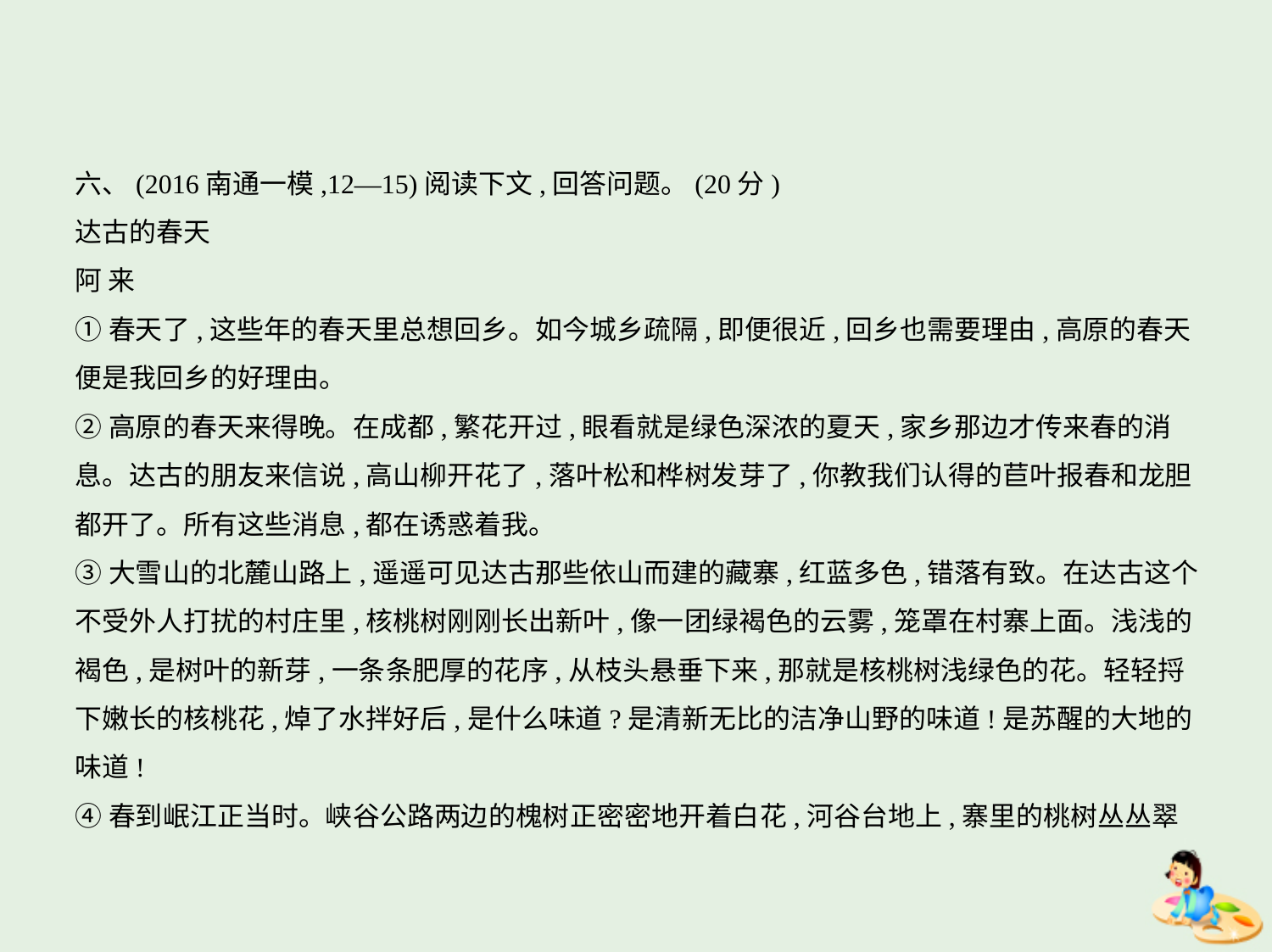

六、(2016南通一模,12—15)阅读下文,回答问题。(20分)
达古的春天
阿 来
①春天了,这些年的春天里总想回乡。如今城乡疏隔,即便很近,回乡也需要理由,高原的春天
便是我回乡的好理由。
②高原的春天来得晚。在成都,繁花开过,眼看就是绿色深浓的夏天,家乡那边才传来春的消
息。达古的朋友来信说,高山柳开花了,落叶松和桦树发芽了,你教我们认得的苣叶报春和龙胆
都开了。所有这些消息,都在诱惑着我。
③大雪山的北麓山路上,遥遥可见达古那些依山而建的藏寨,红蓝多色,错落有致。在达古这个
不受外人打扰的村庄里,核桃树刚刚长出新叶,像一团绿褐色的云雾,笼罩在村寨上面。浅浅的
褐色,是树叶的新芽,一条条肥厚的花序,从枝头悬垂下来,那就是核桃树浅绿色的花。轻轻捋
下嫩长的核桃花,焯了水拌好后,是什么味道?是清新无比的洁净山野的味道!是苏醒的大地的
味道!
④春到岷江正当时。峡谷公路两边的槐树正密密地开着白花,河谷台地上,寨里的桃树丛丛翠